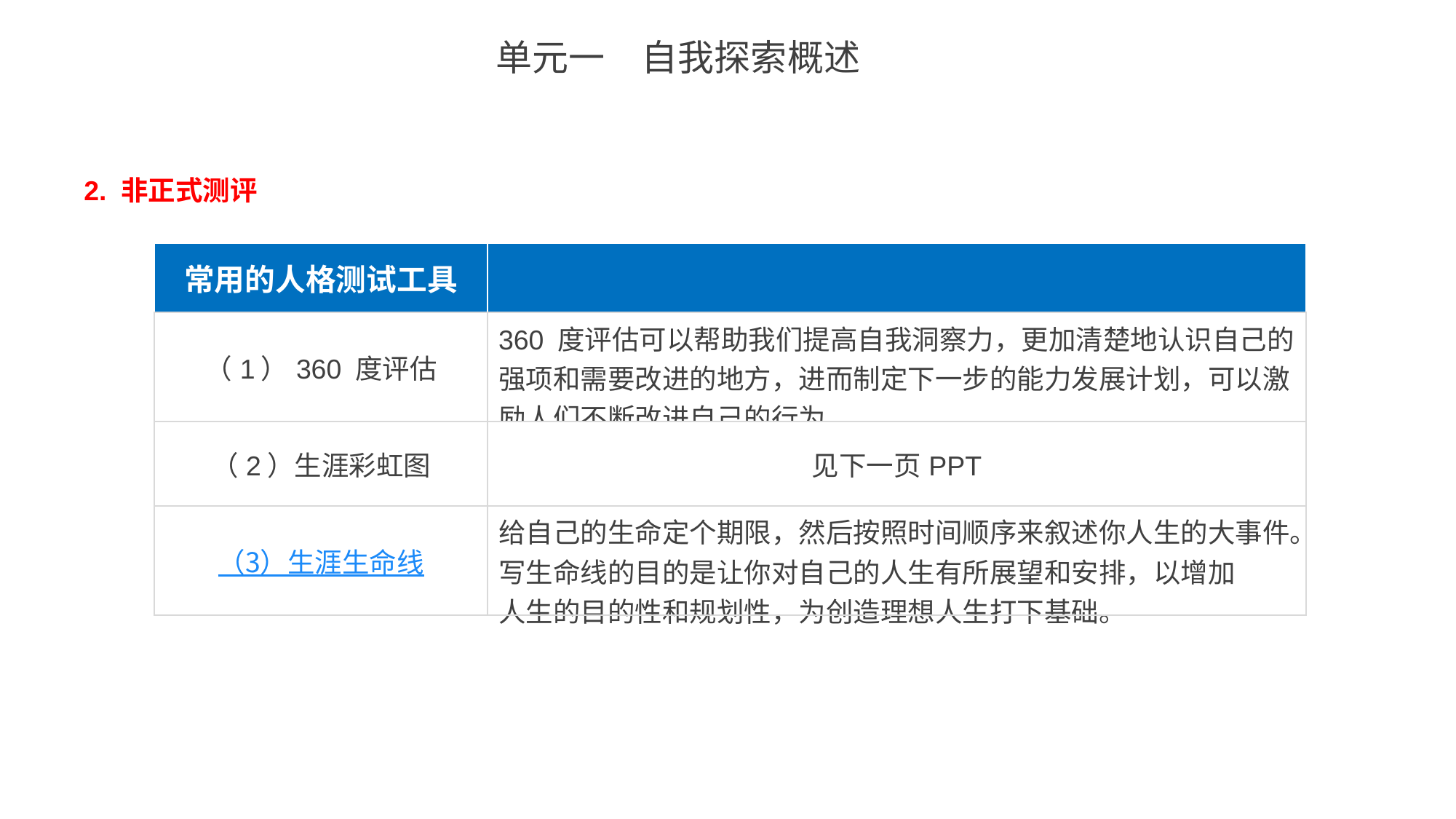

单元一　自我探索概述
2. 非正式测评
| 常用的人格测试工具 |  |
| --- | --- |
| （1）360 度评估 | 360 度评估可以帮助我们提高自我洞察力，更加清楚地认识自己的强项和需要改进的地方，进而制定下一步的能力发展计划，可以激励人们不断改进自己的行为。 |
| （2）生涯彩虹图 | 见下一页PPT |
| （3）生涯生命线 | 给自己的生命定个期限，然后按照时间顺序来叙述你人生的大事件。写生命线的目的是让你对自己的人生有所展望和安排，以增加 人生的目的性和规划性，为创造理想人生打下基础。 |